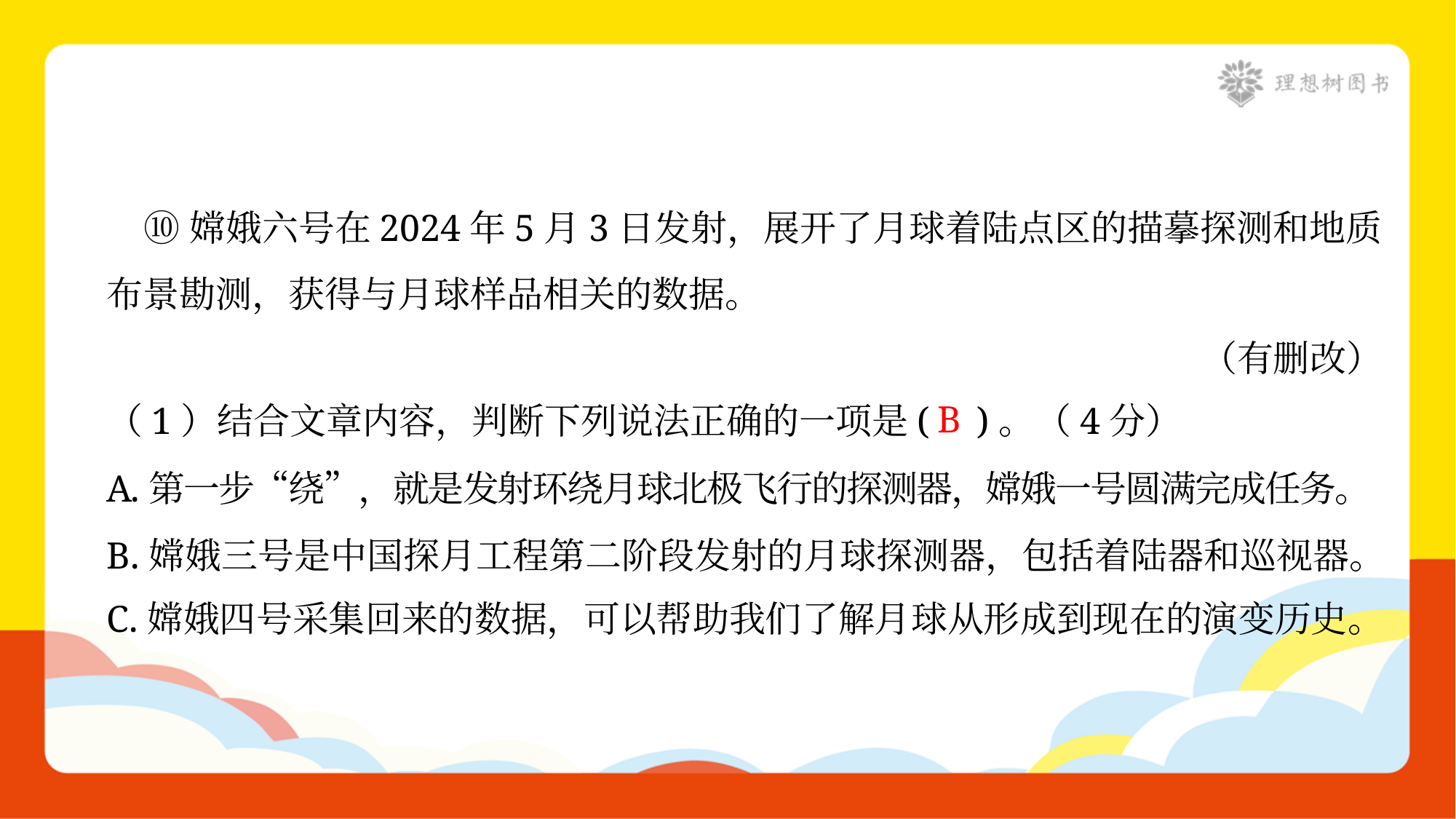

⑩嫦娥六号在2024年5月3日发射，展开了月球着陆点区的描摹探测和地质
布景勘测，获得与月球样品相关的数据。
（有删改）
B
（1）结合文章内容，判断下列说法正确的一项是(     )。（4分）
A.第一步“绕”，就是发射环绕月球北极飞行的探测器，嫦娥一号圆满完成任务。
B.嫦娥三号是中国探月工程第二阶段发射的月球探测器，包括着陆器和巡视器。
C.嫦娥四号采集回来的数据，可以帮助我们了解月球从形成到现在的演变历史。